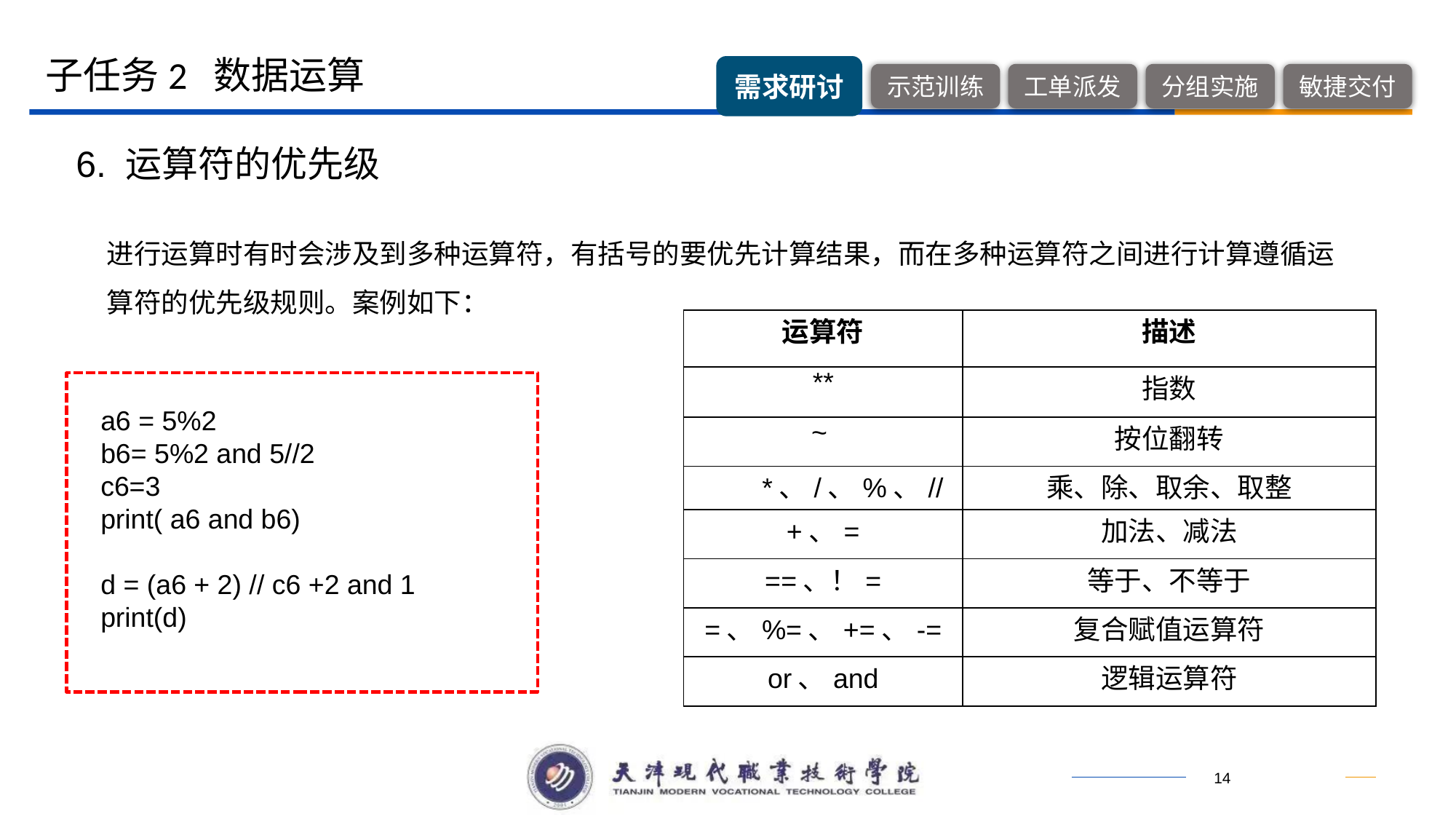

子任务2  数据运算

6. 运算符的优先级
进行运算时有时会涉及到多种运算符，有括号的要优先计算结果，而在多种运算符之间进行计算遵循运算符的优先级规则。案例如下：
| 运算符 | 描述 |
| --- | --- |
| \*\* | 指数 |
| ~ | 按位翻转 |
| \*、/、%、// | 乘、除、取余、取整 |
| +、= | 加法、减法 |
| ==、！= | 等于、不等于 |
| =、%=、+=、-= | 复合赋值运算符 |
| or、and | 逻辑运算符 |

a6 = 5%2
b6= 5%2 and 5//2
c6=3
print( a6 and b6)

d = (a6 + 2) // c6 +2 and 1
print(d)